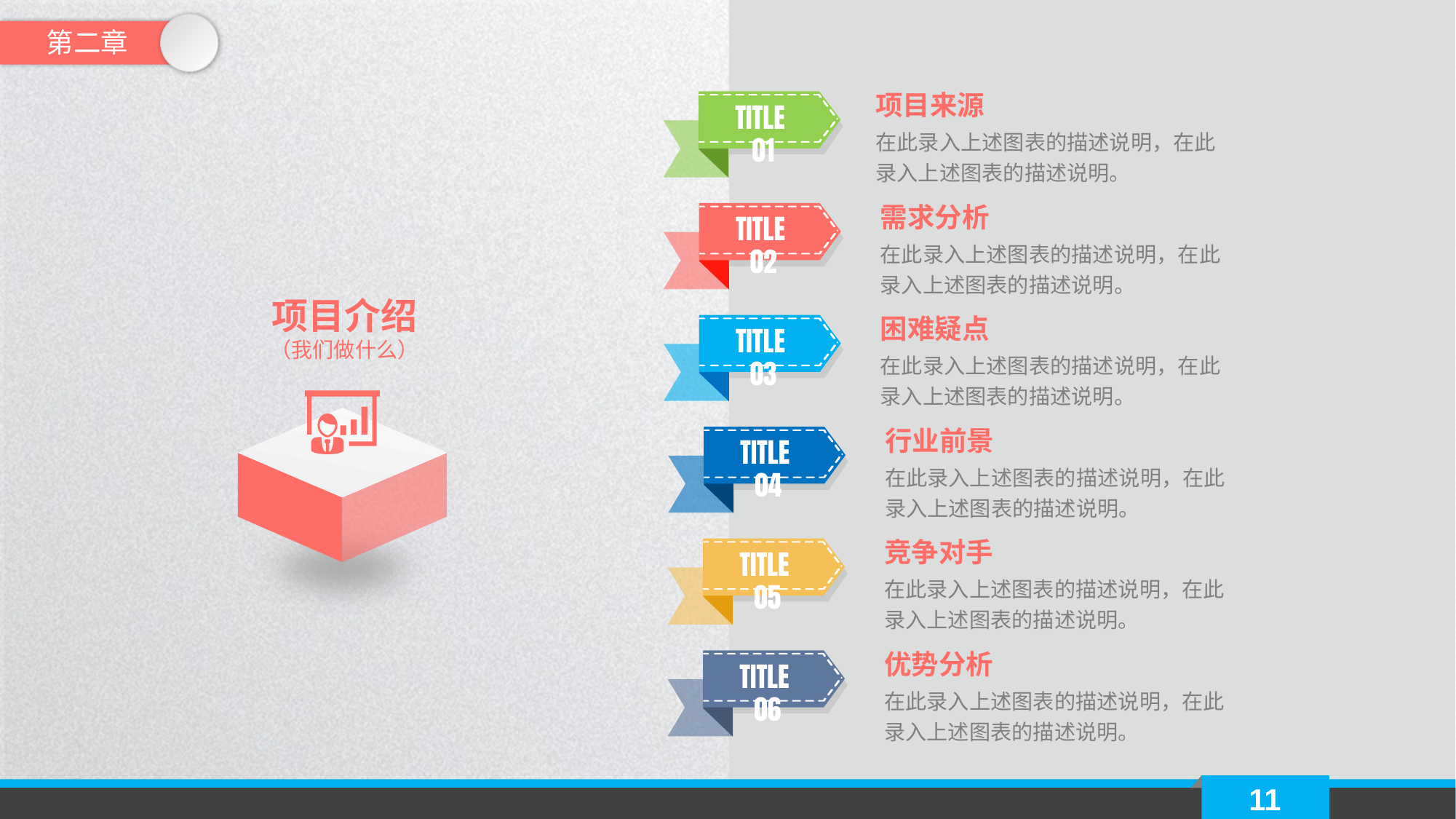

第二章

项目来源

TITLE  01
在此录入上述图表的描述说明，在此录入上述图表的描述说明。
需求分析

TITLE  02
在此录入上述图表的描述说明，在此录入上述图表的描述说明。
项目介绍
（我们做什么）
困难疑点

TITLE  03
在此录入上述图表的描述说明，在此录入上述图表的描述说明。

行业前景

TITLE  04

在此录入上述图表的描述说明，在此录入上述图表的描述说明。
竞争对手

TITLE  05
在此录入上述图表的描述说明，在此录入上述图表的描述说明。
优势分析

TITLE  06
在此录入上述图表的描述说明，在此录入上述图表的描述说明。

11

延时符